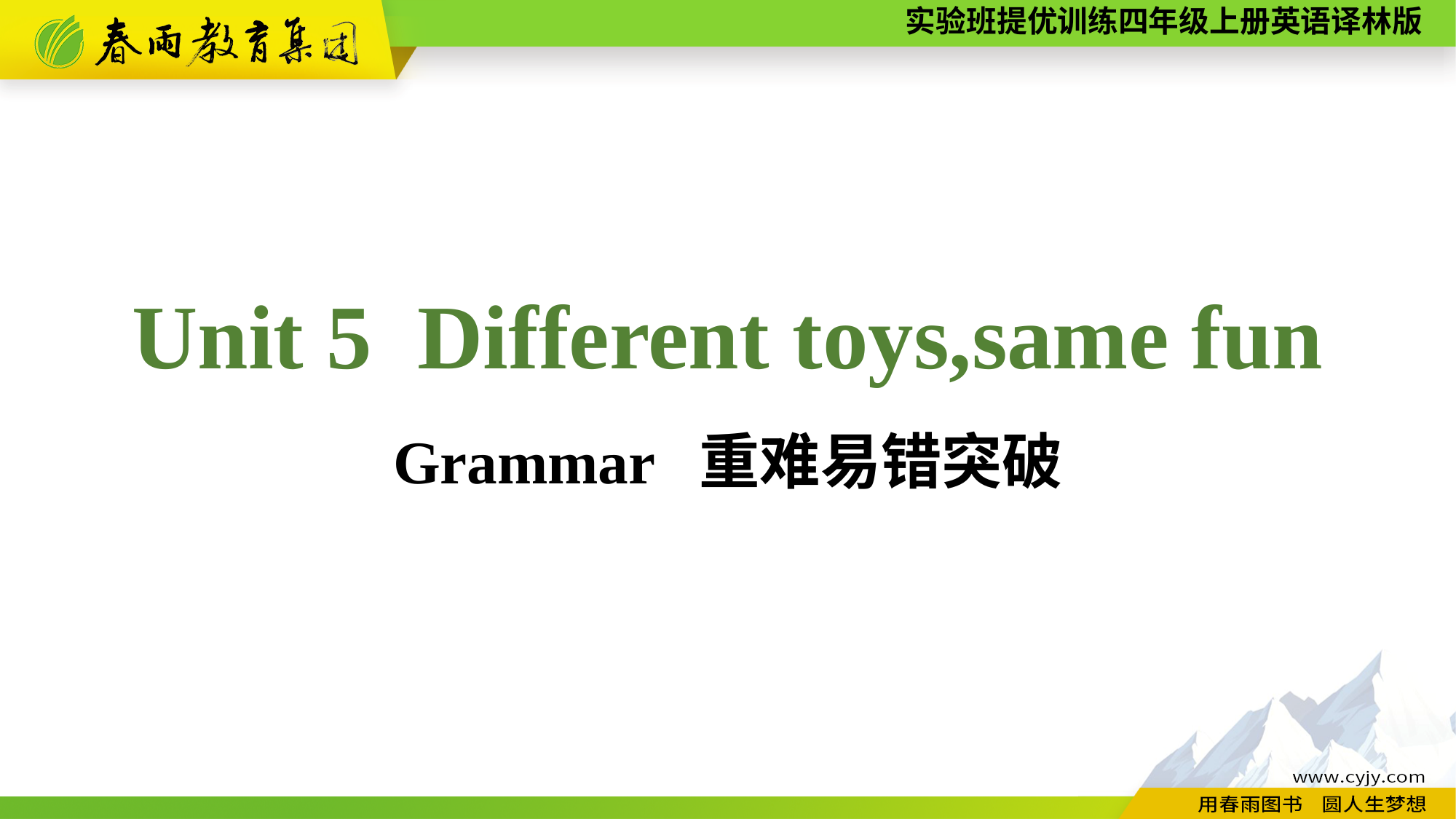

Unit 5  Different toys,same fun
Grammar  重难易错突破